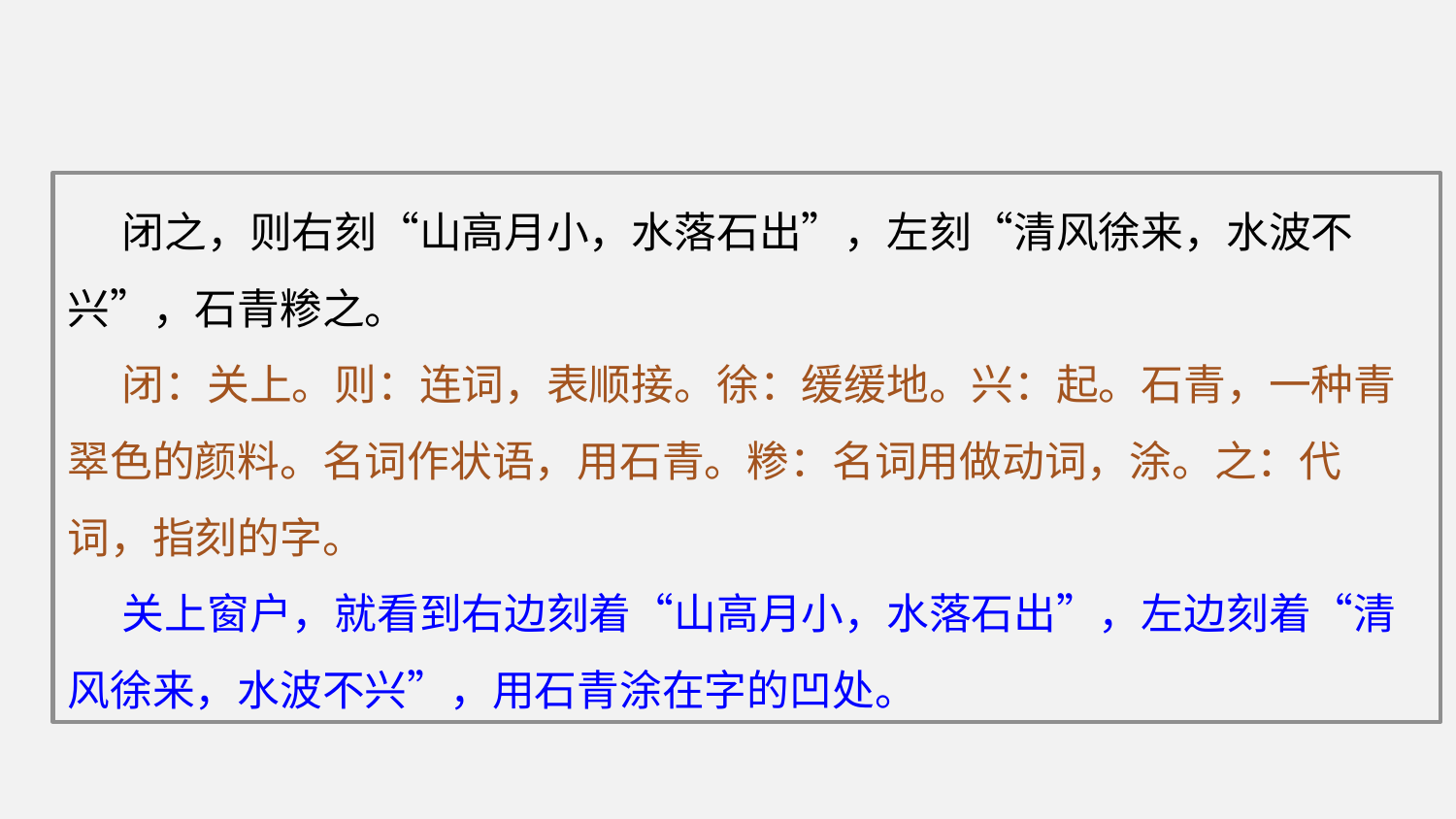

闭之，则右刻“山高月小，水落石出”，左刻“清风徐来，水波不兴”，石青糁之。
闭：关上。则：连词，表顺接。徐：缓缓地。兴：起。石青，一种青翠色的颜料。名词作状语，用石青。糁：名词用做动词，涂。之：代词，指刻的字。
关上窗户，就看到右边刻着“山高月小，水落石出”，左边刻着“清风徐来，水波不兴”，用石青涂在字的凹处。